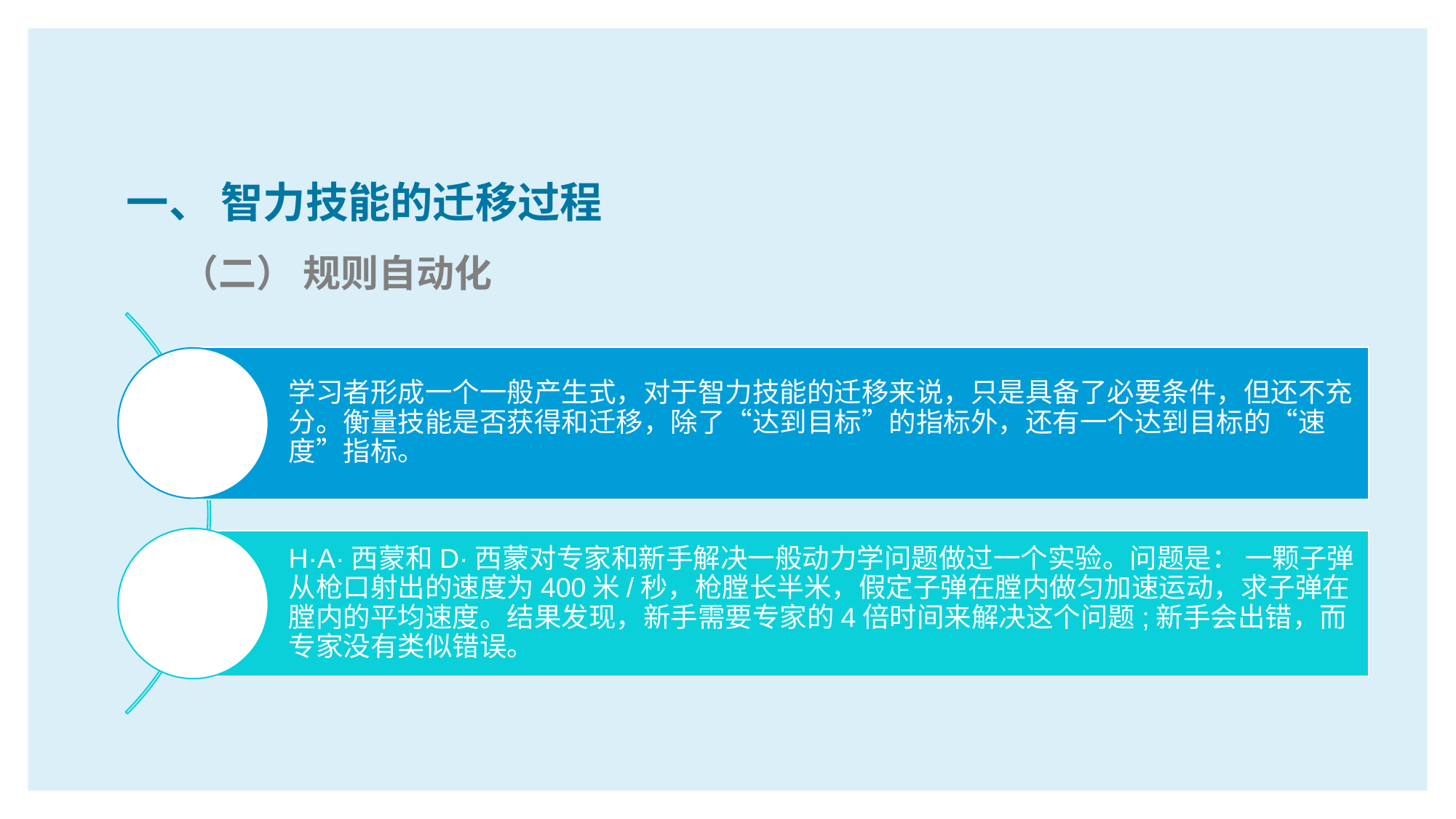

一、 智力技能的迁移过程
（二） 规则自动化
学习者形成一个一般产生式，对于智力技能的迁移来说，只是具备了必要条件，但还不充分。衡量技能是否获得和迁移，除了“达到目标”的指标外，还有一个达到目标的“速度”指标。
H·A·西蒙和D·西蒙对专家和新手解决一般动力学问题做过一个实验。问题是： 一颗子弹从枪口射出的速度为400米/秒，枪膛长半米，假定子弹在膛内做匀加速运动，求子弹在膛内的平均速度。结果发现，新手需要专家的4倍时间来解决这个问题;新手会出错，而专家没有类似错误。